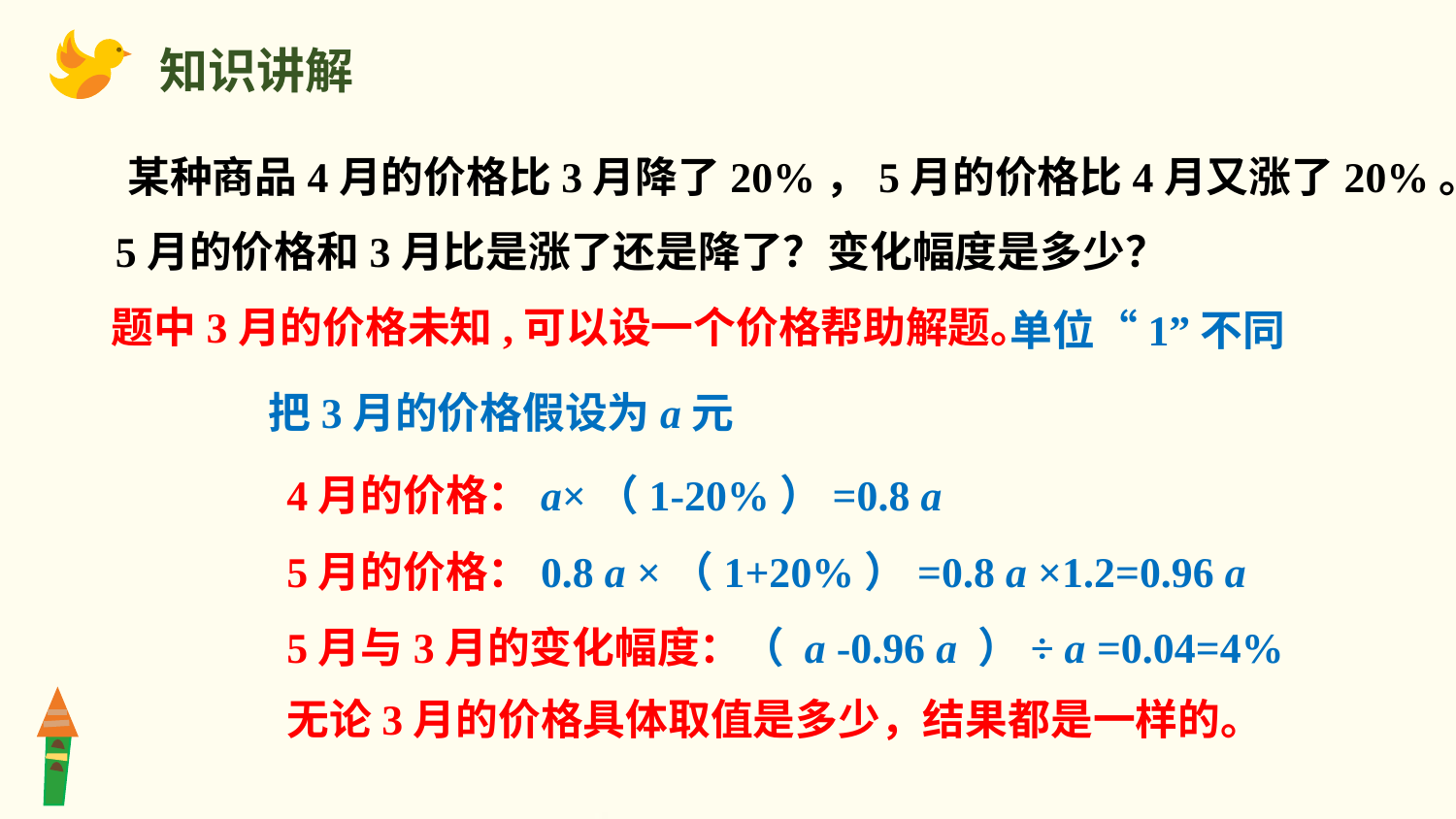

知识讲解
某种商品4月的价格比3月降了20%，5月的价格比4月又涨了20%。
5月的价格和3月比是涨了还是降了？
变化幅度是多少？
题中3月的价格未知,可以设一个价格帮助解题。
单位“1”不同
把3月的价格假设为a元
4月的价格：a×（1-20%）=0.8 a
5月的价格：0.8 a ×（1+20%）=0.8 a ×1.2=0.96 a
5月与3月的变化幅度：（ a -0.96 a ）÷ a =0.04=4%
无论3月的价格具体取值是多少，结果都是一样的。